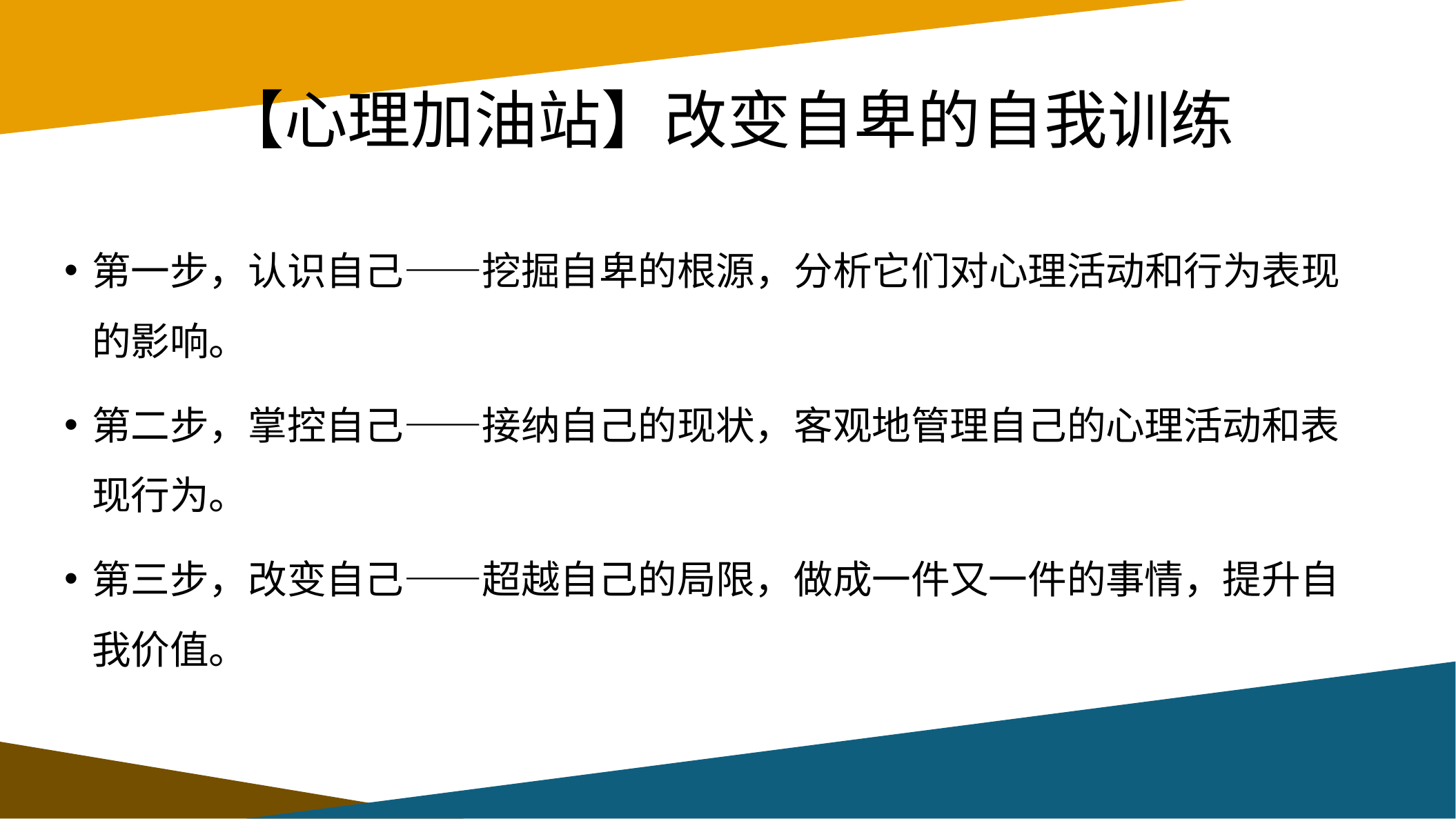

# 【心理加油站】改变自卑的自我训练
第一步，认识自己——挖掘自卑的根源，分析它们对心理活动和行为表现的影响。
第二步，掌控自己——接纳自己的现状，客观地管理自己的心理活动和表现行为。
第三步，改变自己——超越自己的局限，做成一件又一件的事情，提升自我价值。